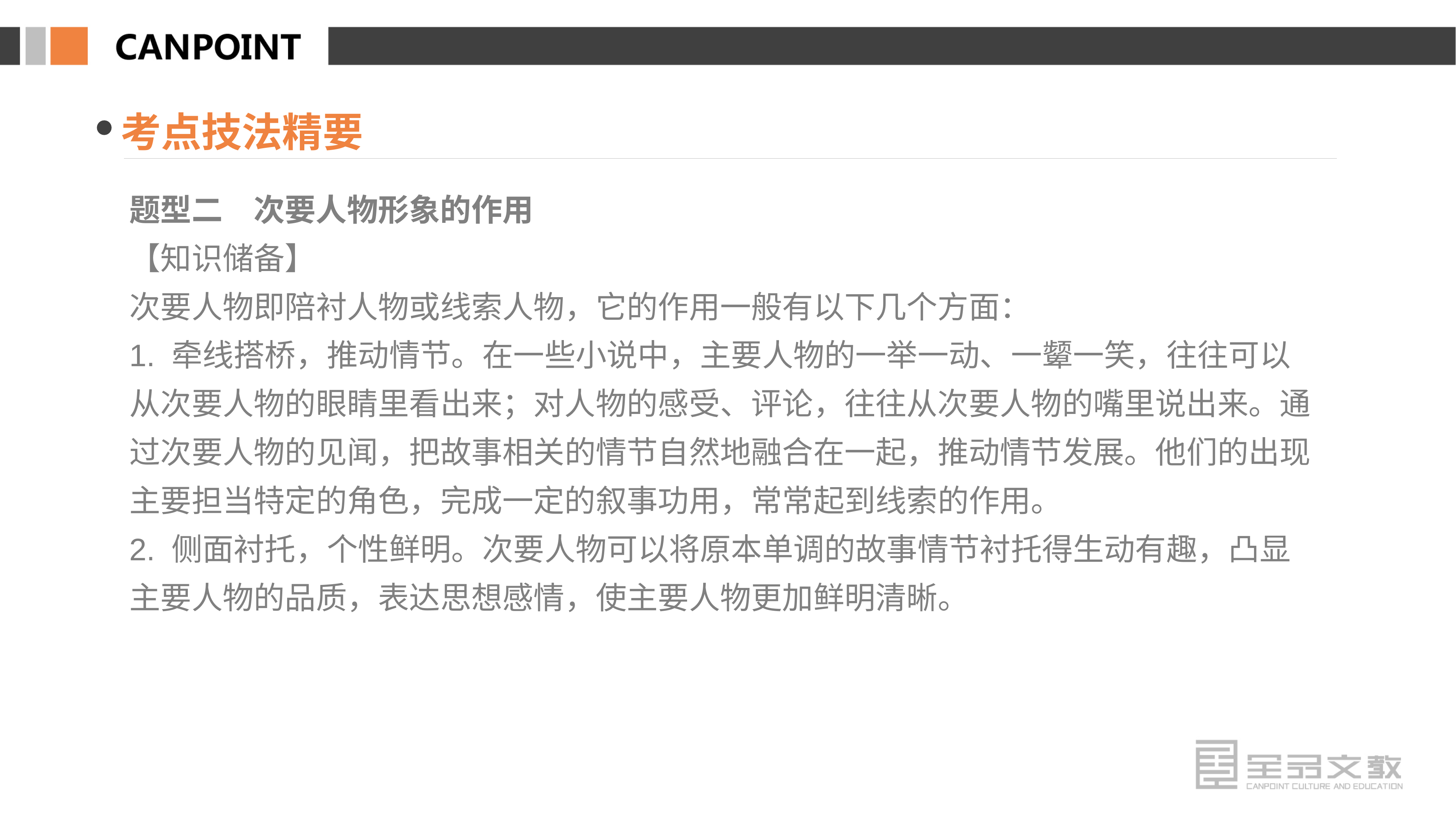

考点技法精要

题型二　次要人物形象的作用
【知识储备】
次要人物即陪衬人物或线索人物，它的作用一般有以下几个方面：
1. 牵线搭桥，推动情节。在一些小说中，主要人物的一举一动、一颦一笑，往往可以从次要人物的眼睛里看出来；对人物的感受、评论，往往从次要人物的嘴里说出来。通过次要人物的见闻，把故事相关的情节自然地融合在一起，推动情节发展。他们的出现主要担当特定的角色，完成一定的叙事功用，常常起到线索的作用。
2. 侧面衬托，个性鲜明。次要人物可以将原本单调的故事情节衬托得生动有趣，凸显主要人物的品质，表达思想感情，使主要人物更加鲜明清晰。